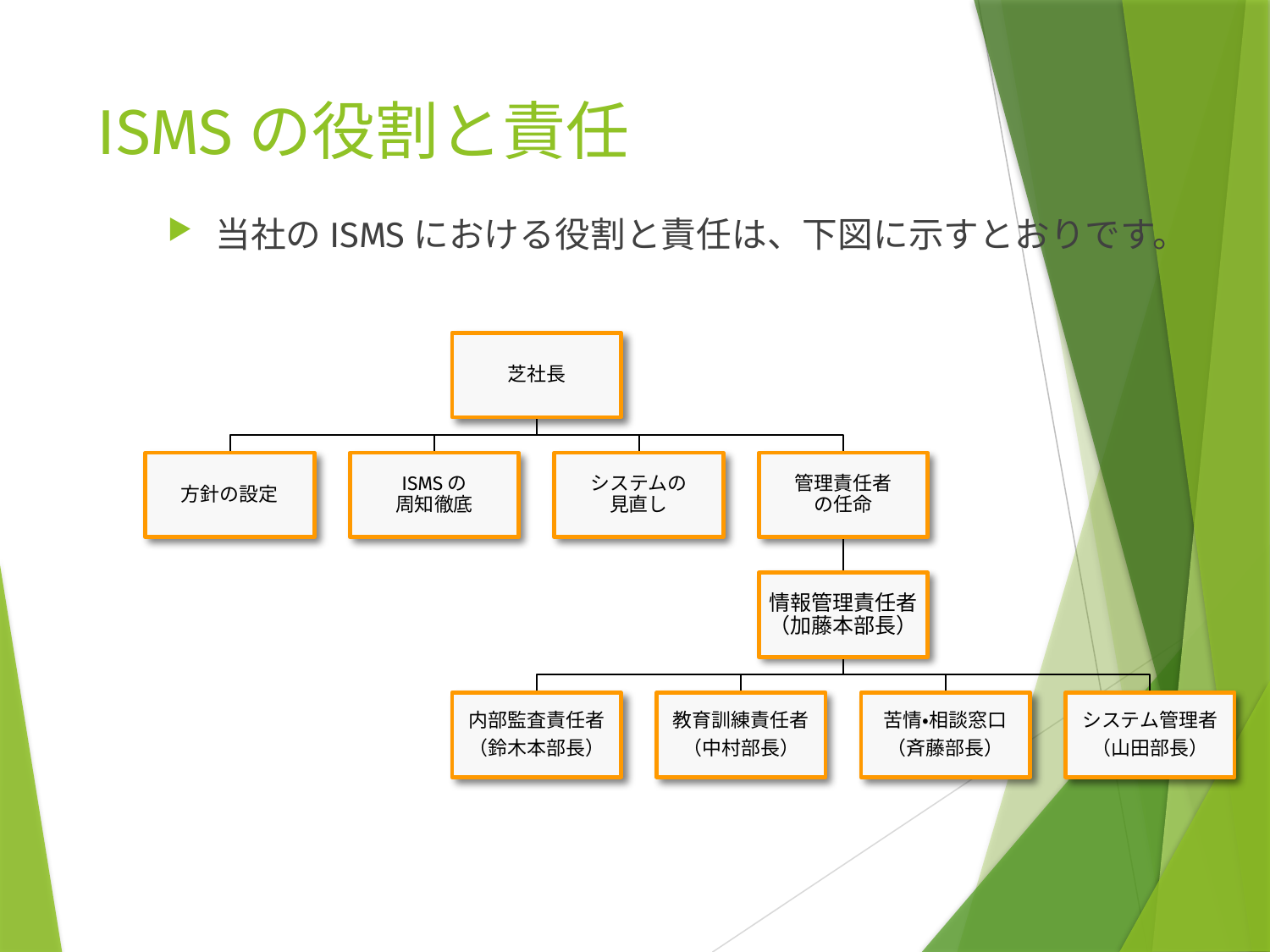

# ISMSの役割と責任
当社のISMSにおける役割と責任は、下図に示すとおりです。
芝社長
方針の設定
ISMSの
周知徹底
システムの
見直し
管理責任者
の任命
情報管理責任者
（加藤本部長）
内部監査責任者
（鈴木本部長）
教育訓練責任者
（中村部長）
苦情・相談窓口
（斉藤部長）
システム管理者
（山田部長）